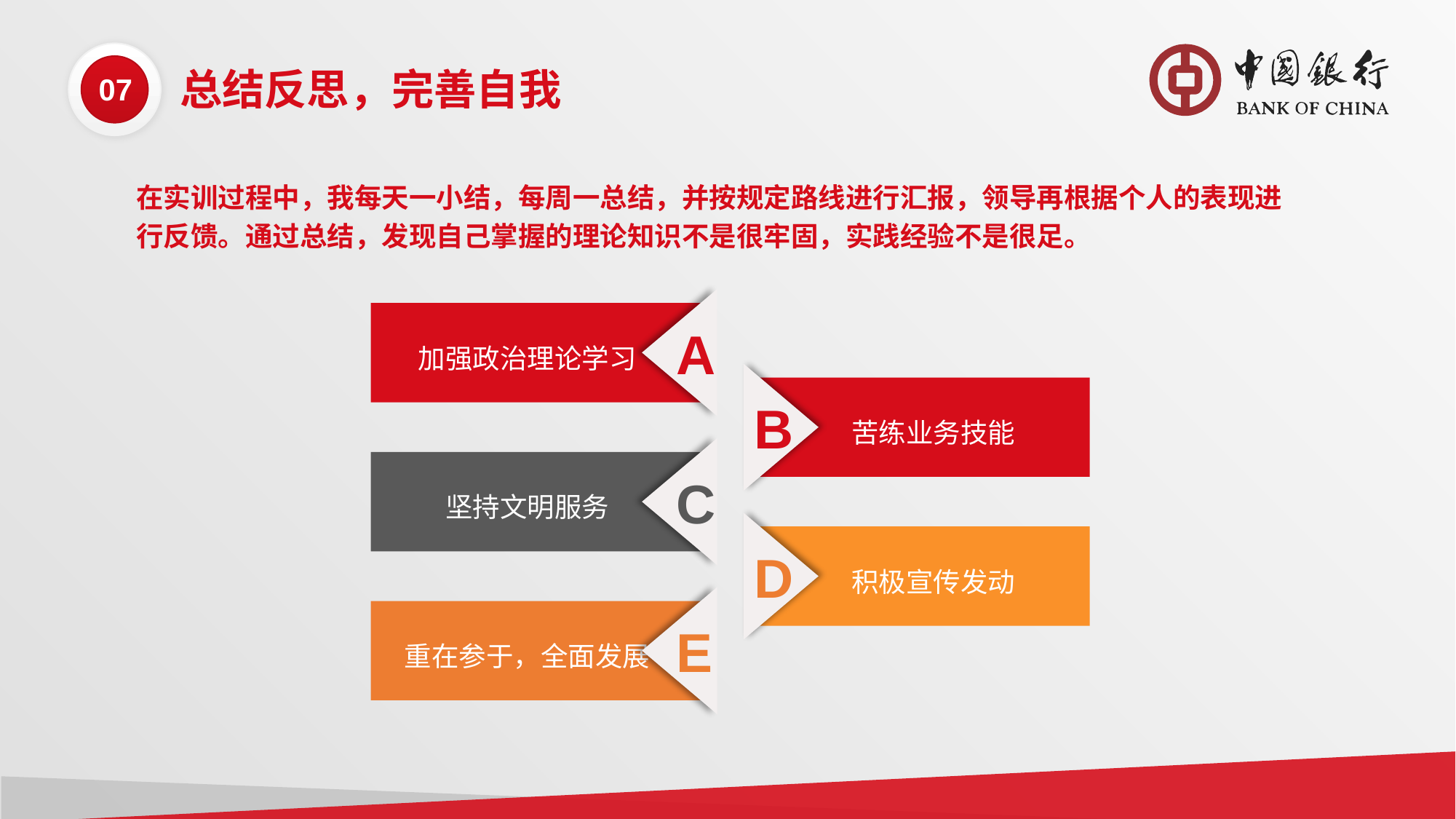

07
总结反思，完善自我
在实训过程中，我每天一小结，每周一总结，并按规定路线进行汇报，领导再根据个人的表现进行反馈。通过总结，发现自己掌握的理论知识不是很牢固，实践经验不是很足。
A
加强政治理论学习
B
苦练业务技能
C
坚持文明服务
D
积极宣传发动
E
重在参于，全面发展